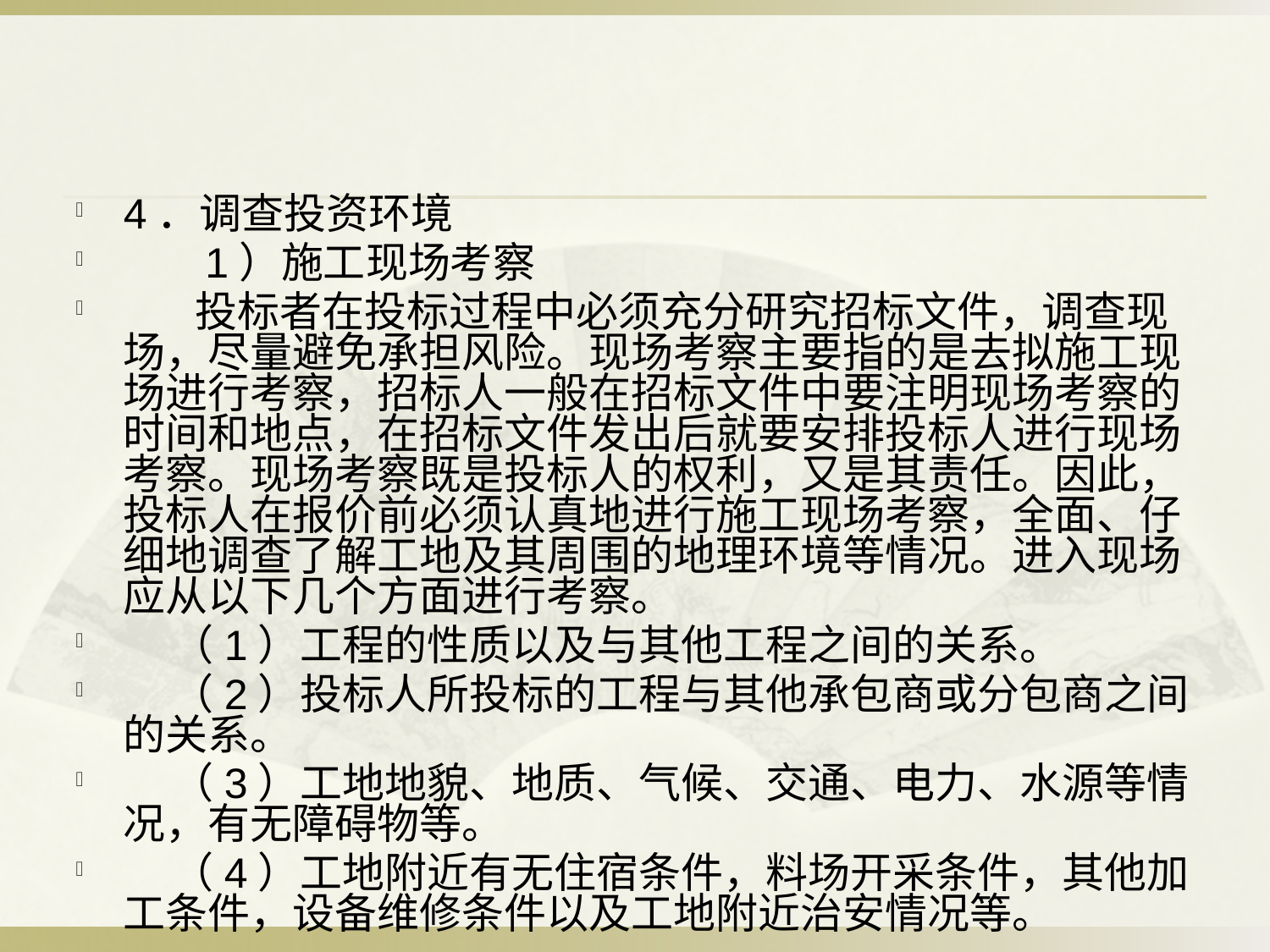

#
4．调查投资环境
 　 1）施工现场考察
 　 投标者在投标过程中必须充分研究招标文件，调查现场，尽量避免承担风险。现场考察主要指的是去拟施工现场进行考察，招标人一般在招标文件中要注明现场考察的时间和地点，在招标文件发出后就要安排投标人进行现场考察。现场考察既是投标人的权利，又是其责任。因此，投标人在报价前必须认真地进行施工现场考察，全面、仔细地调查了解工地及其周围的地理环境等情况。进入现场应从以下几个方面进行考察。
    （1）工程的性质以及与其他工程之间的关系。
    （2）投标人所投标的工程与其他承包商或分包商之间的关系。
    （3）工地地貌、地质、气候、交通、电力、水源等情况，有无障碍物等。
    （4）工地附近有无住宿条件，料场开采条件，其他加工条件，设备维修条件以及工地附近治安情况等。